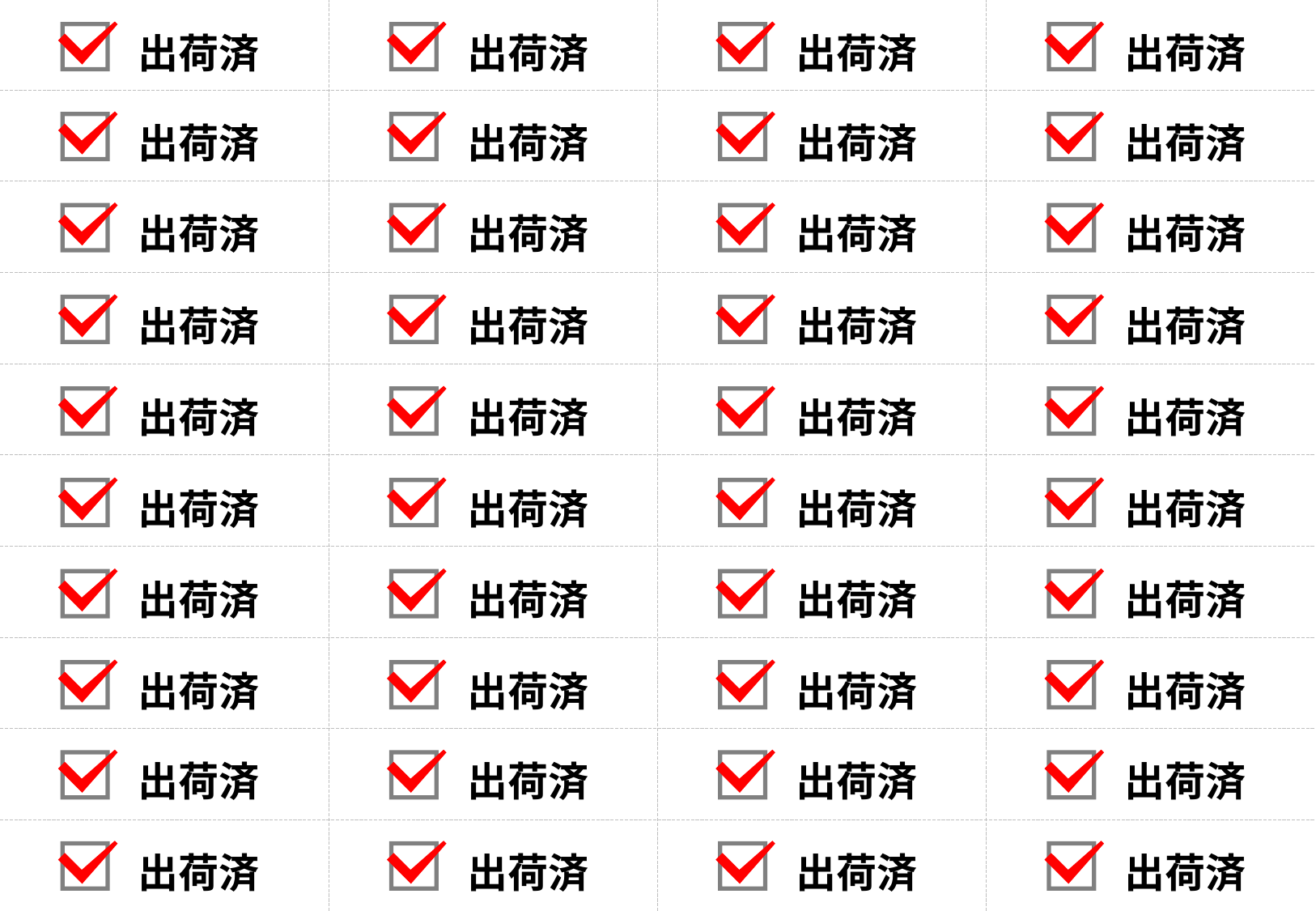

出荷済
出荷済
出荷済
出荷済

出荷済
出荷済
出荷済
出荷済

出荷済
出荷済
出荷済
出荷済

出荷済
出荷済
出荷済
出荷済

出荷済
出荷済
出荷済
出荷済

出荷済
出荷済
出荷済
出荷済

出荷済
出荷済
出荷済
出荷済

出荷済
出荷済
出荷済
出荷済

出荷済
出荷済
出荷済
出荷済

出荷済
出荷済
出荷済
出荷済